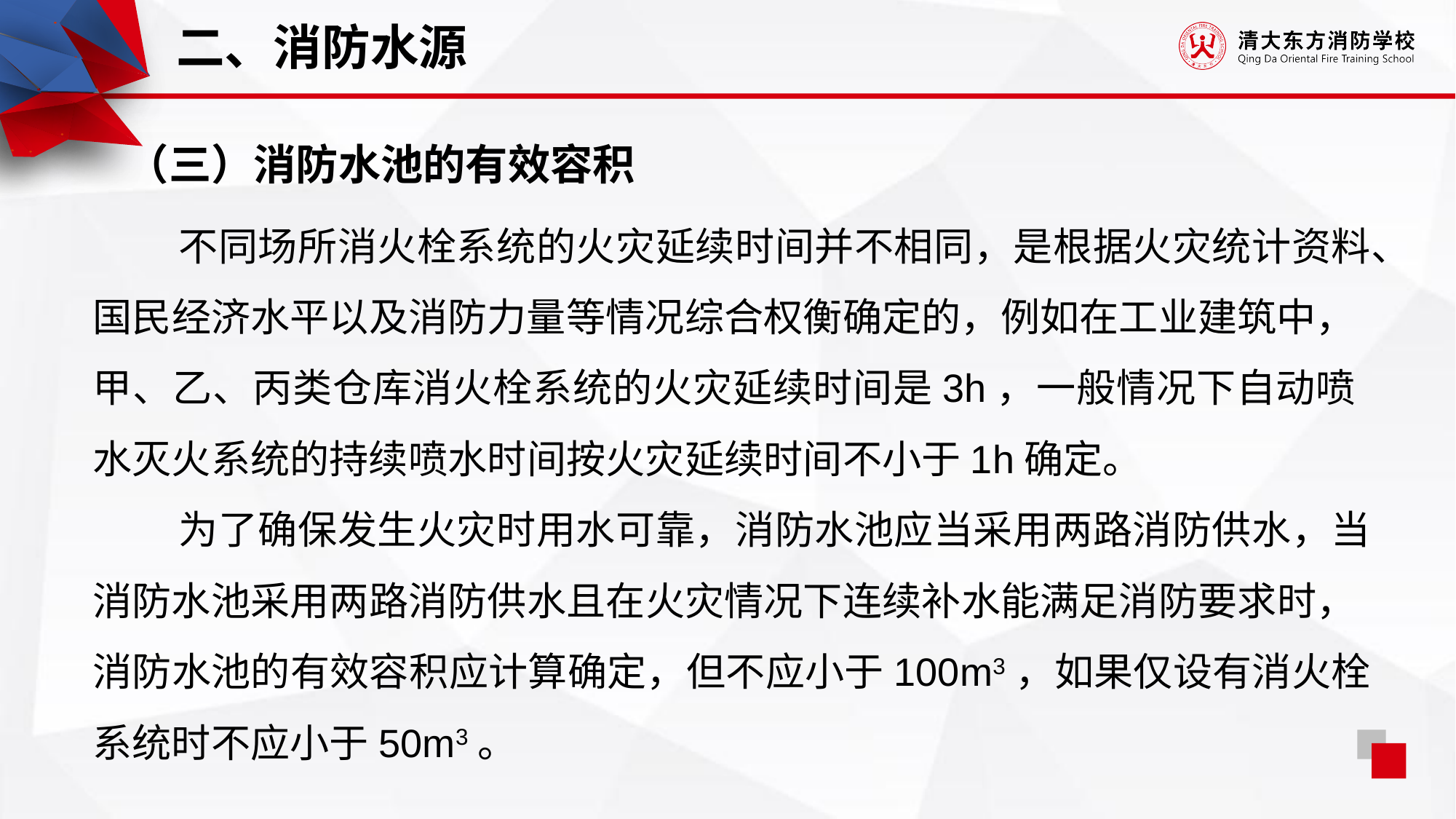

二、消防水源

（三）消防水池的有效容积
不同场所消火栓系统的火灾延续时间并不相同，是根据火灾统计资料、国民经济水平以及消防力量等情况综合权衡确定的，例如在工业建筑中，甲、乙、丙类仓库消火栓系统的火灾延续时间是3h，一般情况下自动喷水灭火系统的持续喷水时间按火灾延续时间不小于1h确定。
为了确保发生火灾时用水可靠，消防水池应当采用两路消防供水，当消防水池采用两路消防供水且在火灾情况下连续补水能满足消防要求时，消防水池的有效容积应计算确定，但不应小于100m3，如果仅设有消火栓系统时不应小于50m3。